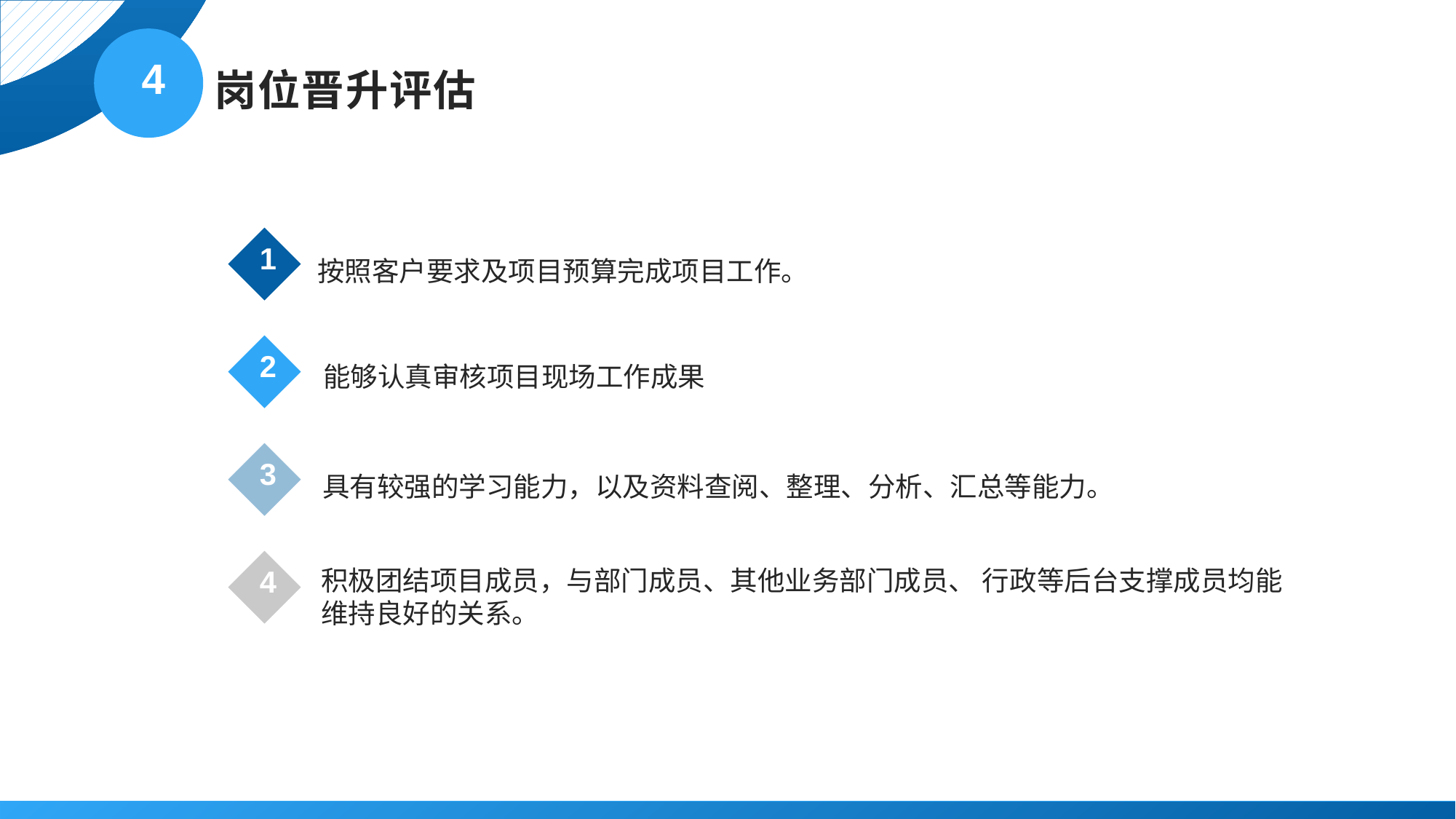

岗位晋升评估
4

1
按照客户要求及项目预算完成项目工作。

能够认真审核项目现场工作成果
2

3
具有较强的学习能力，以及资料查阅、整理、分析、汇总等能力。

积极团结项目成员，与部门成员、其他业务部门成员、 行政等后台支撑成员均能维持良好的关系。
4